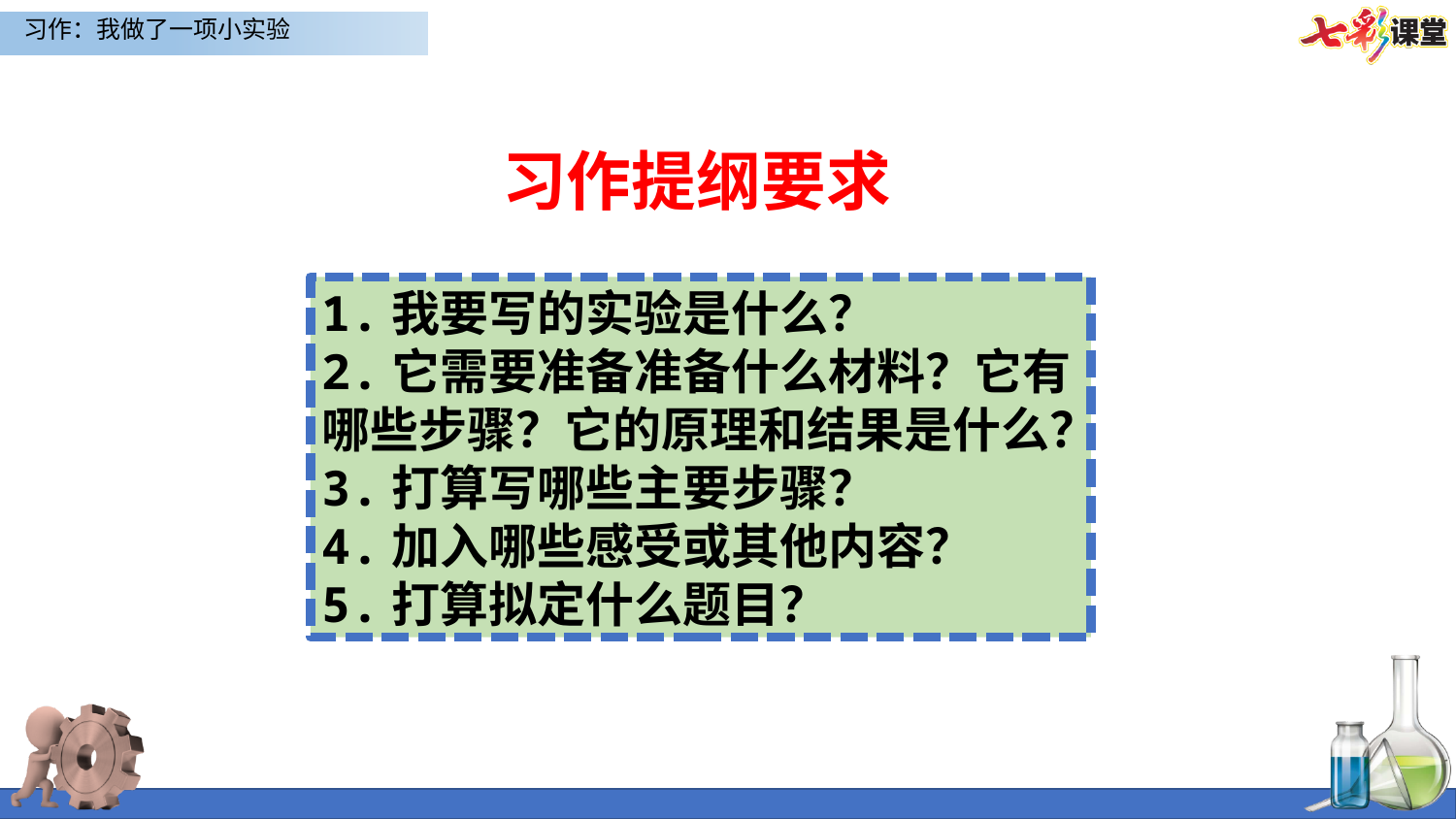

习作提纲要求
1.我要写的实验是什么？
2.它需要准备准备什么材料？它有哪些步骤？它的原理和结果是什么？
3.打算写哪些主要步骤？
4.加入哪些感受或其他内容？
5.打算拟定什么题目？